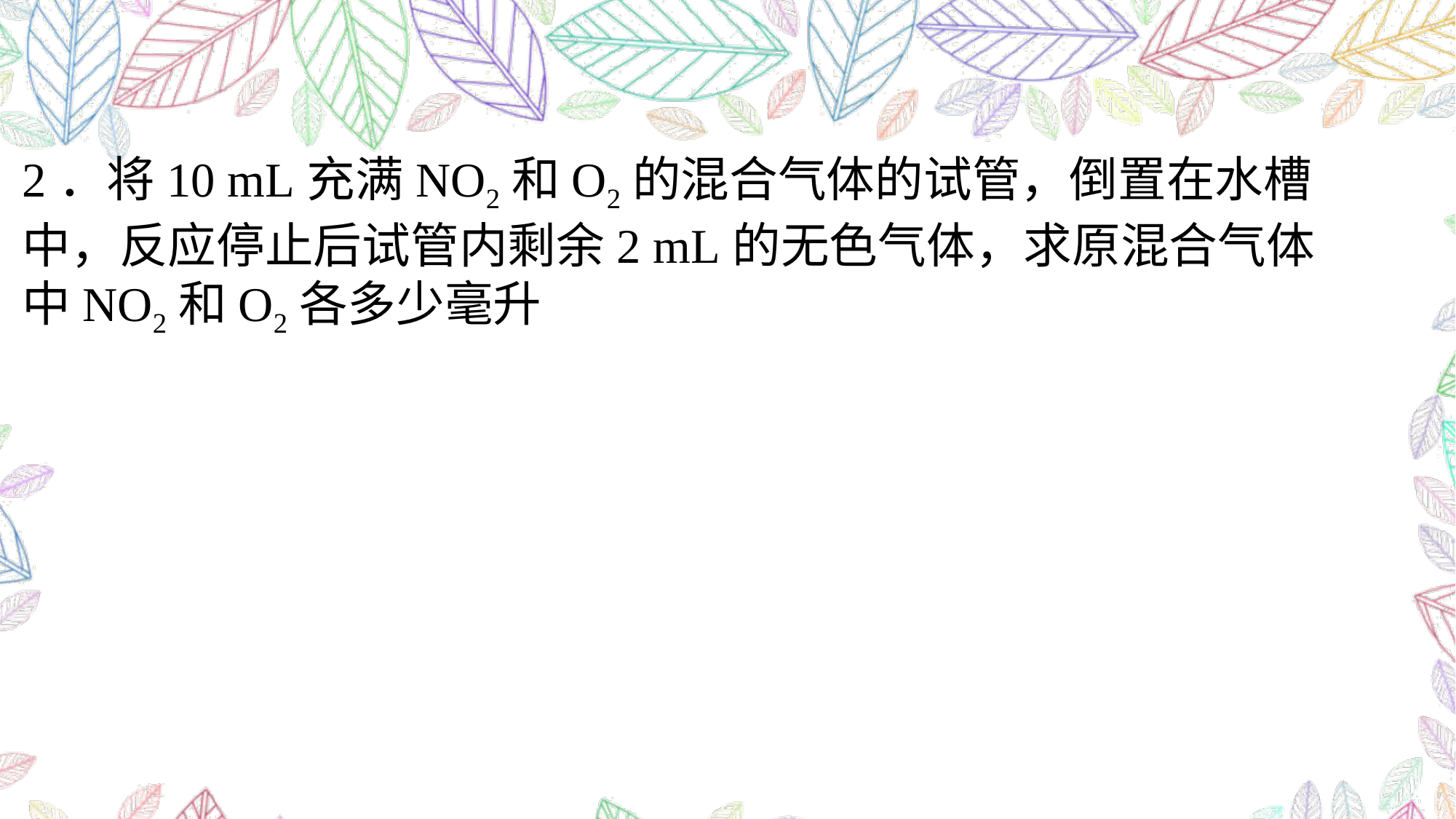

2．将10 mL充满NO2和O2的混合气体的试管，倒置在水槽中，反应停止后试管内剩余2 mL的无色气体，求原混合气体中NO2和O2各多少毫升